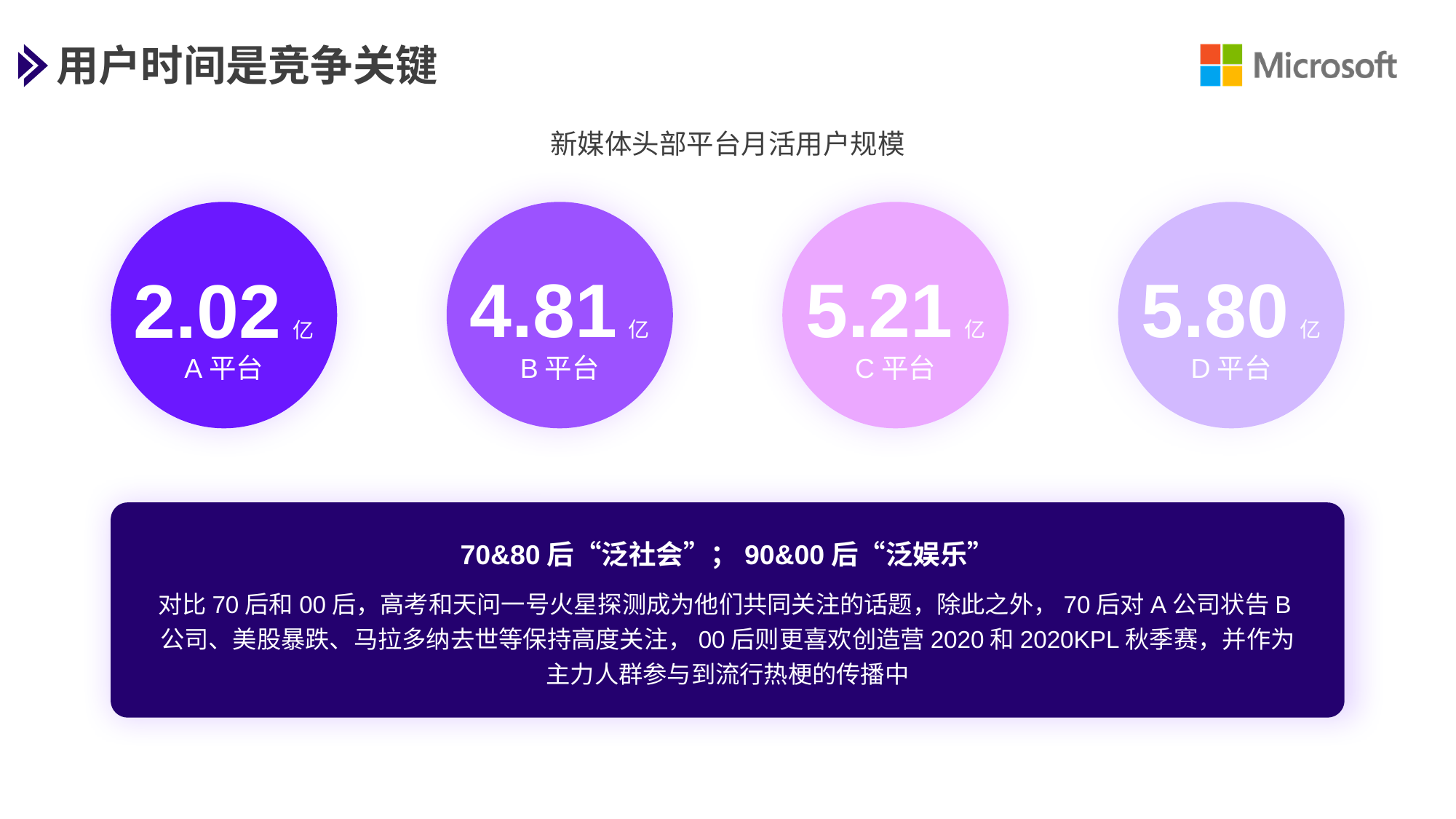

用户时间是竞争关键
新媒体头部平台月活用户规模

2.02 亿
A平台

4.81 亿
B平台

5.21 亿
C平台

5.80 亿
D平台

70&80后“泛社会”；90&00后“泛娱乐”
对比70后和00后，高考和天问一号火星探测成为他们共同关注的话题，除此之外，70后对A公司状告B公司、美股暴跌、马拉多纳去世等保持高度关注，00后则更喜欢创造营2020和2020KPL秋季赛，并作为主力人群参与到流行热梗的传播中